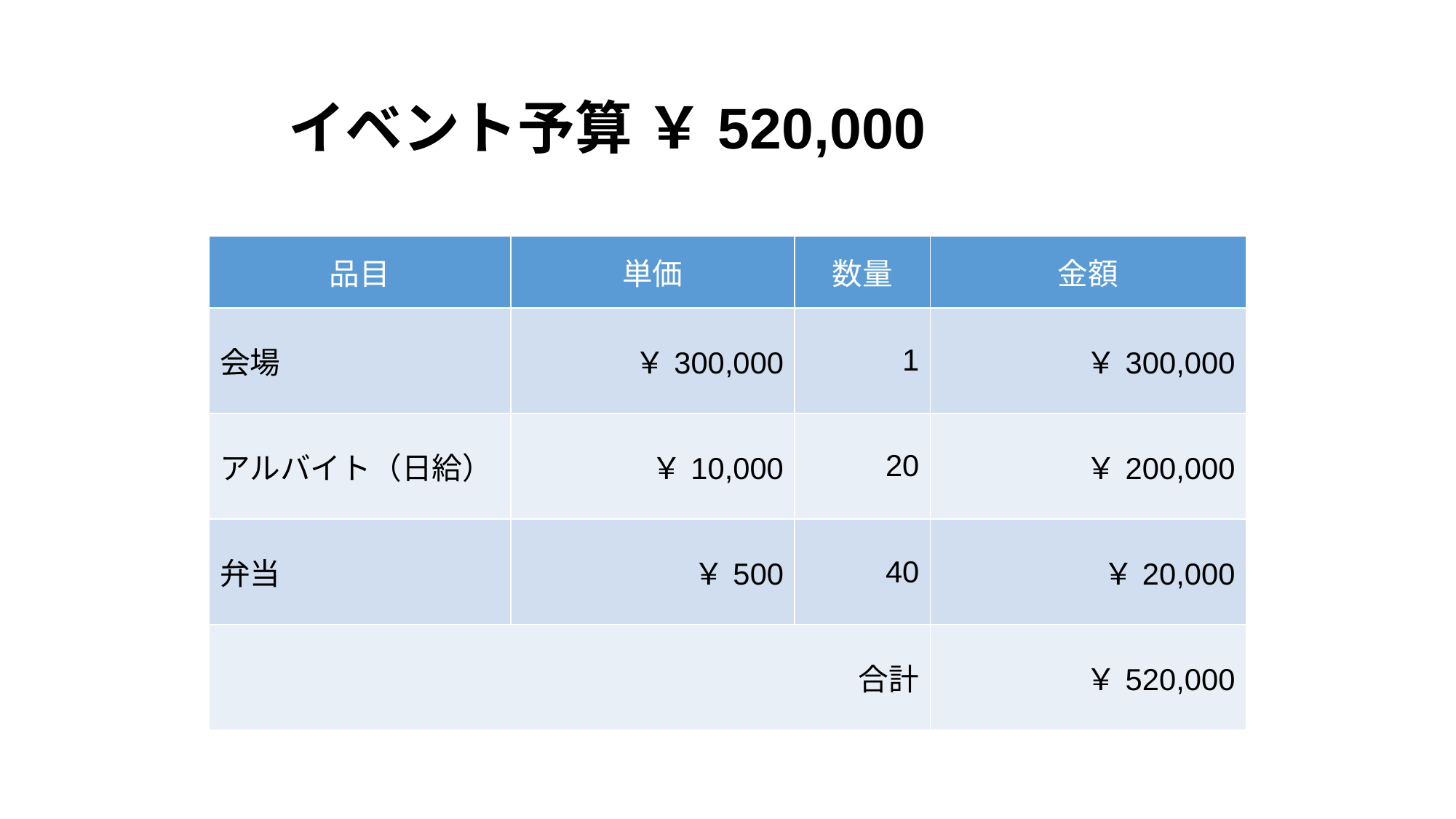

イベント予算 ￥520,000
| 品目 | 単価 | 数量 | 金額 |
| --- | --- | --- | --- |
| 会場 | ￥300,000 | 1 | ￥300,000 |
| アルバイト（日給） | ￥10,000 | 20 | ￥200,000 |
| 弁当 | ￥500 | 40 | ￥20,000 |
| 合計 |  |  | ￥520,000 |